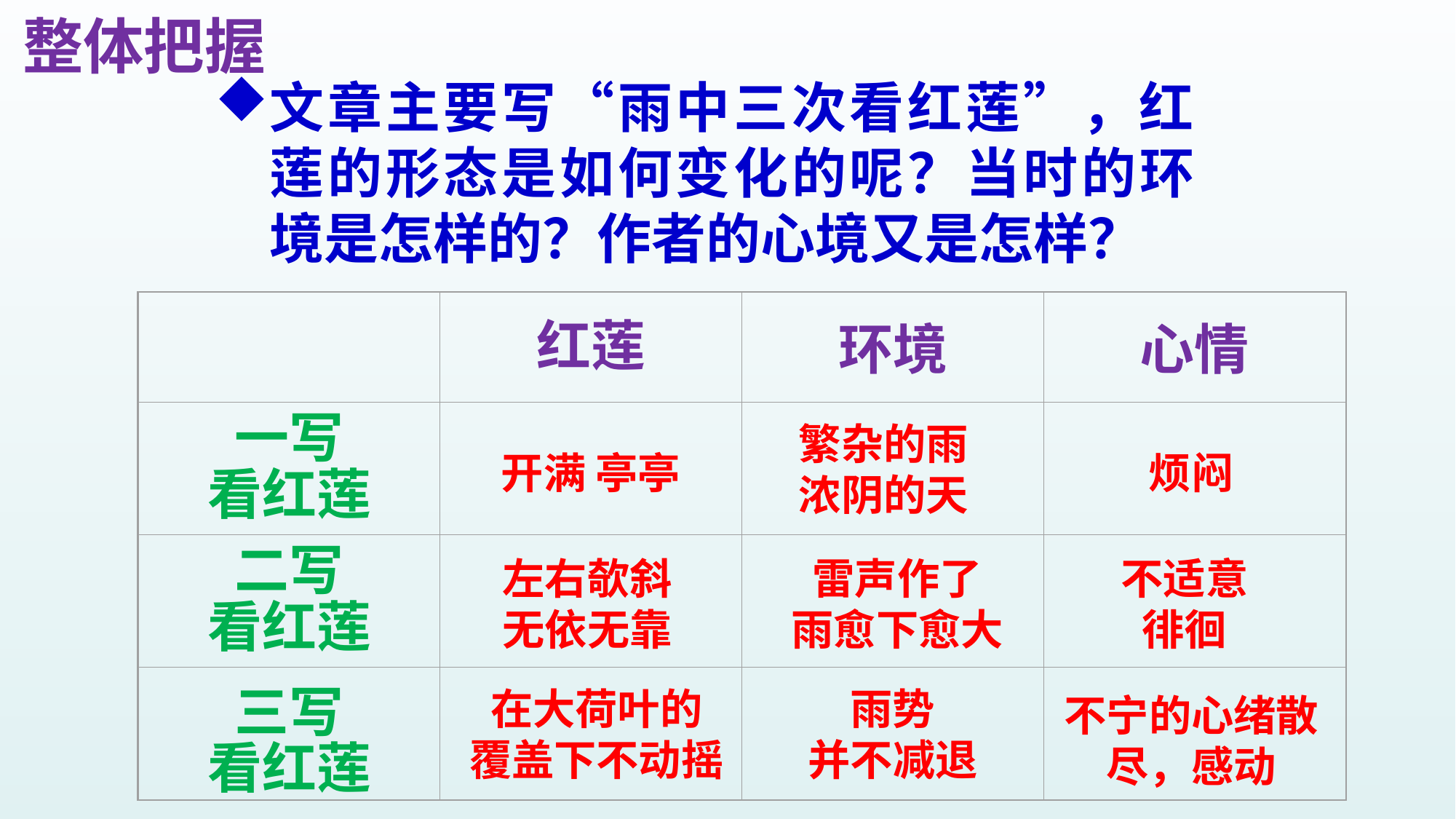

整体把握
文章主要写“雨中三次看红莲”，红莲的形态是如何变化的呢？当时的环境是怎样的？作者的心境又是怎样？

红莲

环境

心情

一写
看红莲

二写
看红莲

三写
看红莲

繁杂的雨
浓阴的天
开满 亭亭
烦闷
左右欹斜
无依无靠
雷声作了
雨愈下愈大
不适意
徘徊
在大荷叶的
覆盖下不动摇
雨势
并不减退
不宁的心绪散尽，感动